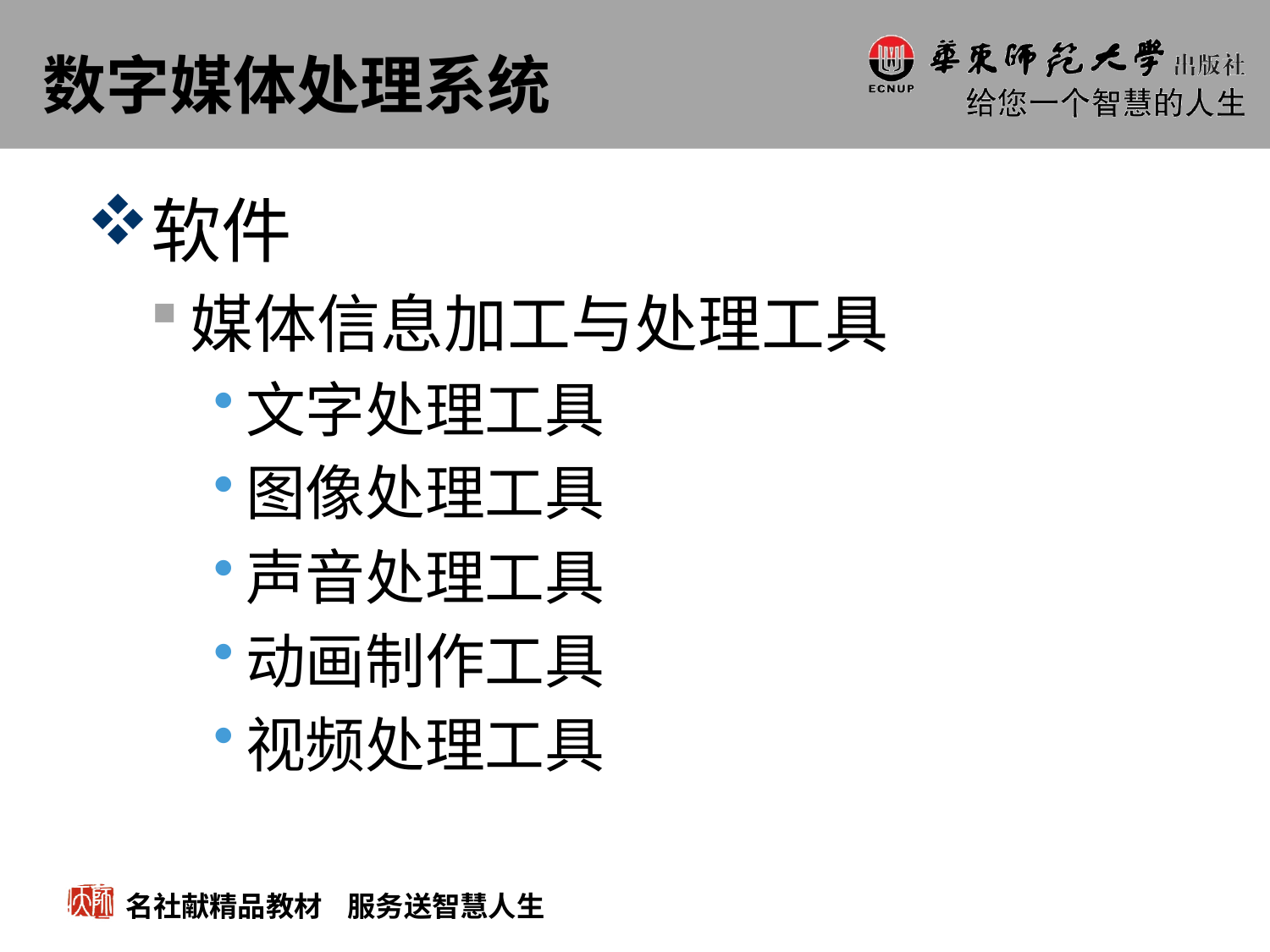

# 数字媒体处理系统
软件
媒体信息加工与处理工具
文字处理工具
图像处理工具
声音处理工具
动画制作工具
视频处理工具